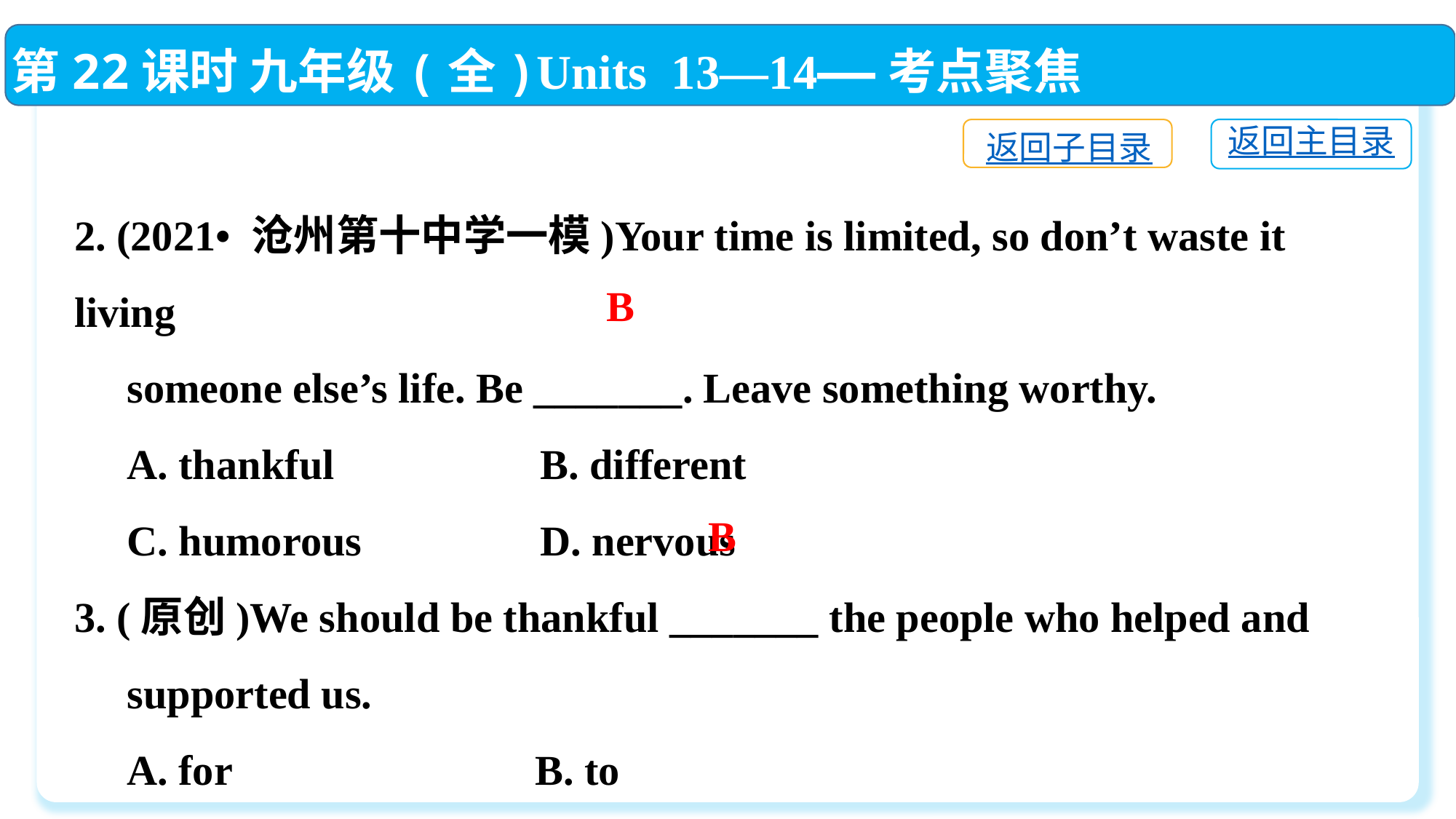

第22课时 九年级(全)Units  13—14——考点聚焦

返回主目录

返回子目录
2. (2021• 沧州第十中学一模)Your time is limited, so don’t waste it living
     someone else’s life. Be _______. Leave something worthy.
     A. thankful　　　	  B. different
     C. humorous　 	  D. nervous
3. (原创)We should be thankful _______ the people who helped and
     supported us.
     A. for	                       B. to
     C. at	                       D. in

B
 B